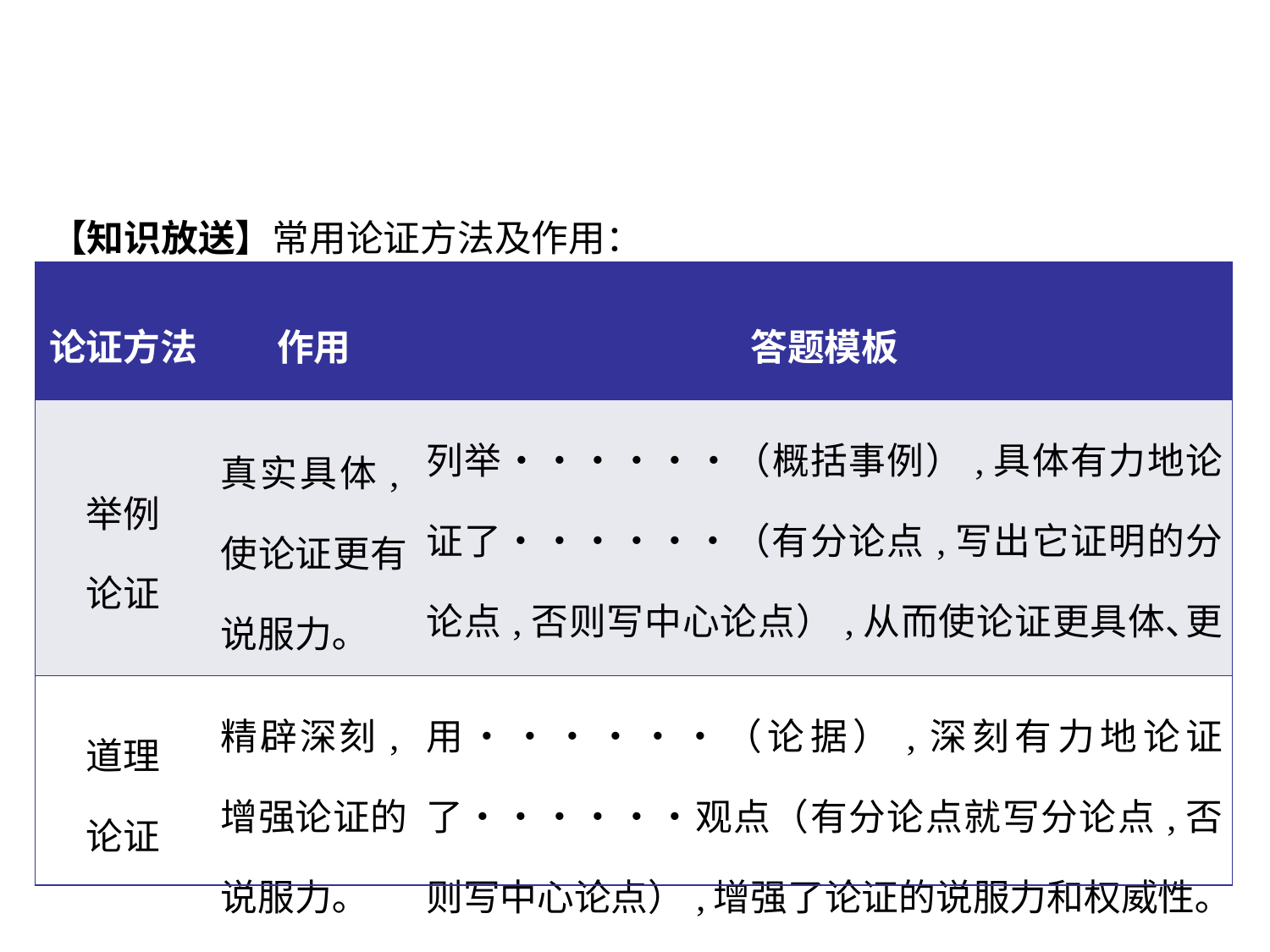

【知识放送】常用论证方法及作用：
| 论证方法 | 作用 | 答题模板 |
| --- | --- | --- |
| 举例 论证 | 真实具体,使论证更有说服力｡ | 列举••••••（概括事例）,具体有力地论证了••••••（有分论点,写出它证明的分论点,否则写中心论点）,从而使论证更具体､更有说服力｡ |
| 道理 论证 | 精辟深刻,增强论证的说服力｡ | 用••••••（论据）,深刻有力地论证了••••••观点（有分论点就写分论点,否则写中心论点）,增强了论证的说服力和权威性｡ |